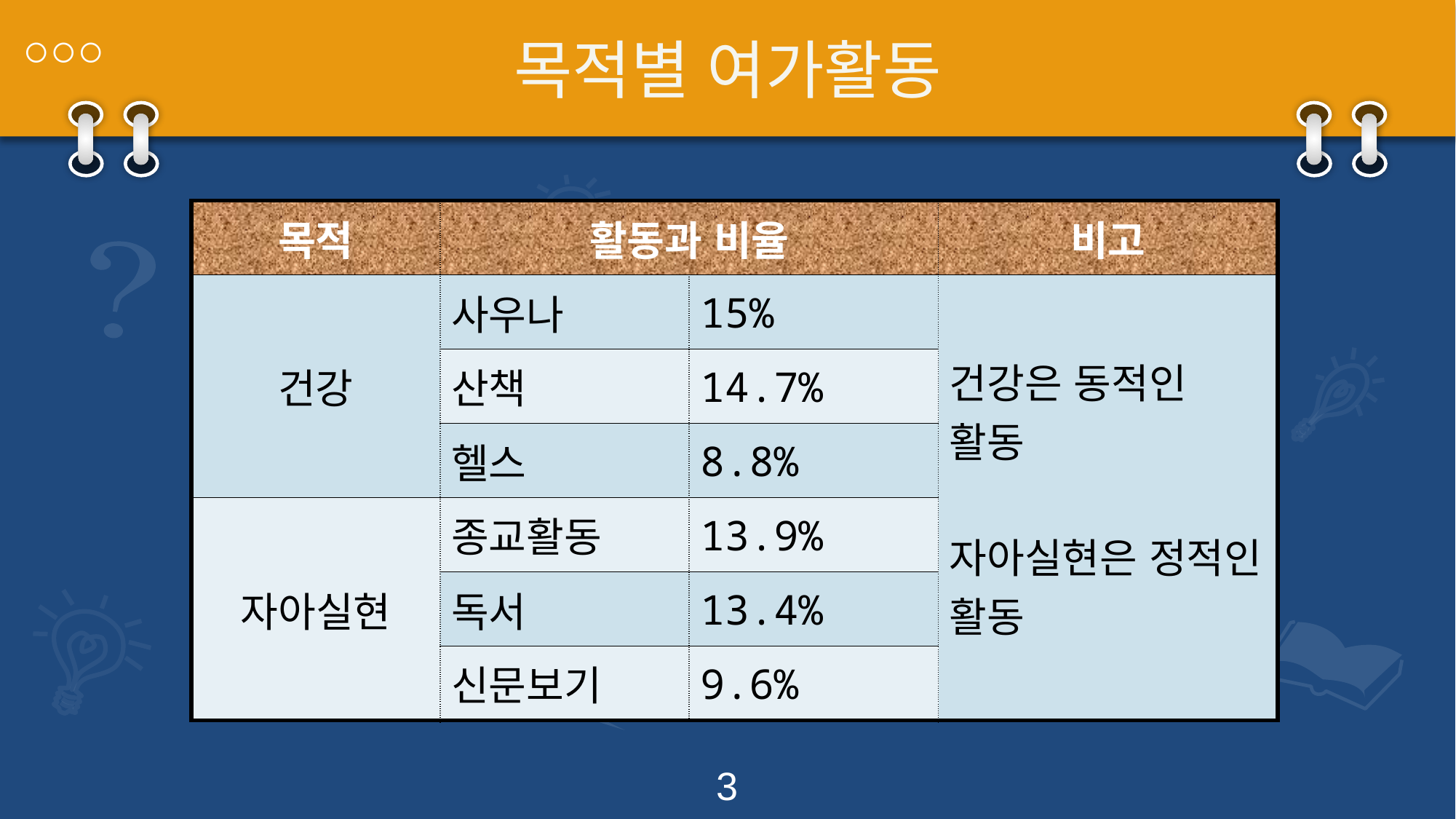

# 목적별 여가활동
| 목적 | 활동과 비율 |  | 비고 |
| --- | --- | --- | --- |
| 건강 | 사우나 | 15% | 건강은 동적인 활동 자아실현은 정적인 활동 |
|  | 산책 | 14.7% |  |
|  | 헬스 | 8.8% |  |
| 자아실현 | 종교활동 | 13.9% |  |
|  | 독서 | 13.4% |  |
|  | 신문보기 | 9.6% |  |
3